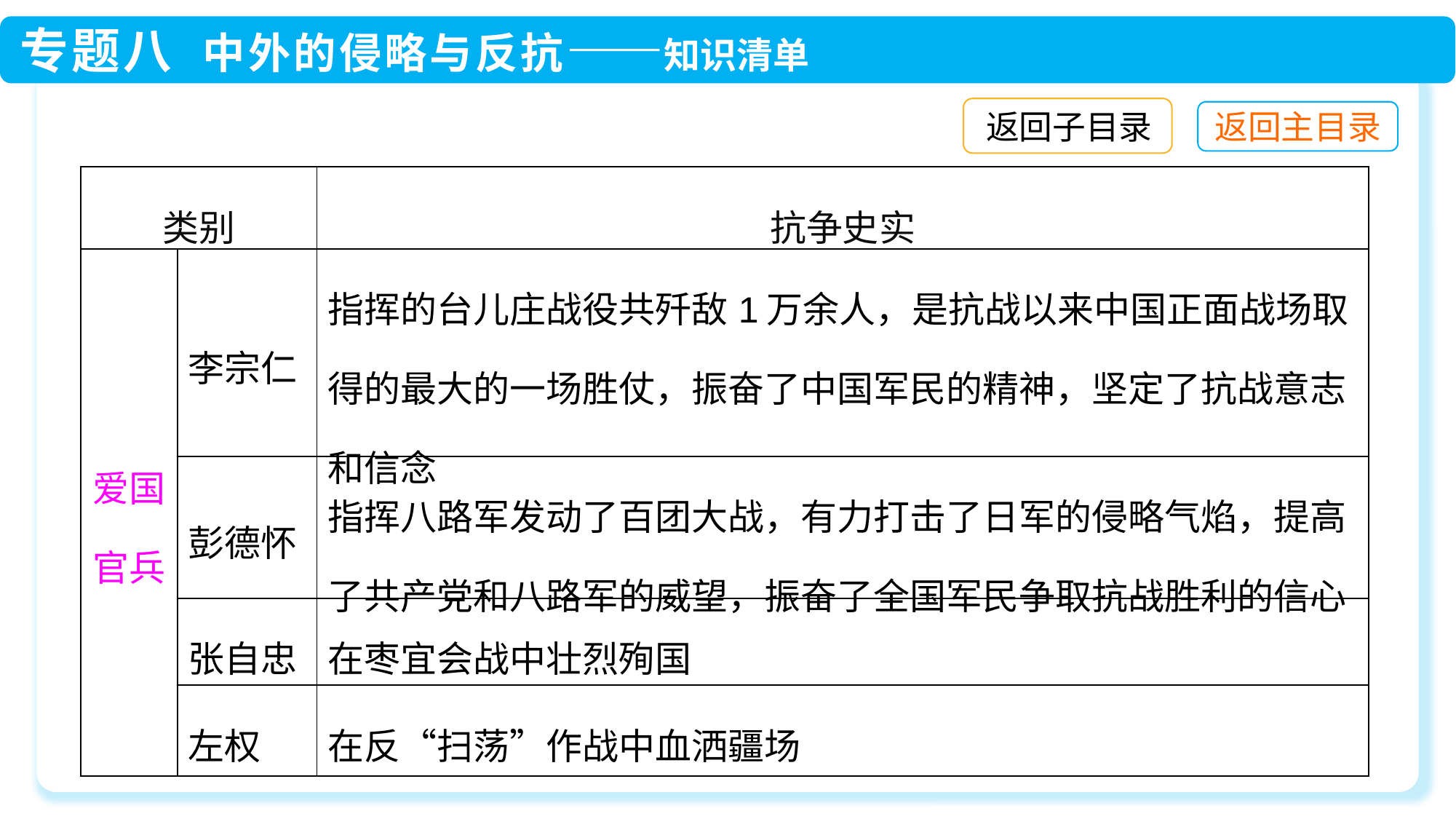

返回子目录
| 类别 |  | 抗争史实 |
| --- | --- | --- |
| 爱国官兵 | 李宗仁 | 指挥的台儿庄战役共歼敌1万余人，是抗战以来中国正面战场取得的最大的一场胜仗，振奋了中国军民的精神，坚定了抗战意志和信念 |
|  | 彭德怀 | 指挥八路军发动了百团大战，有力打击了日军的侵略气焰，提高了共产党和八路军的威望，振奋了全国军民争取抗战胜利的信心 |
|  | 张自忠 | 在枣宜会战中壮烈殉国 |
|  | 左权 | 在反“扫荡”作战中血洒疆场 |